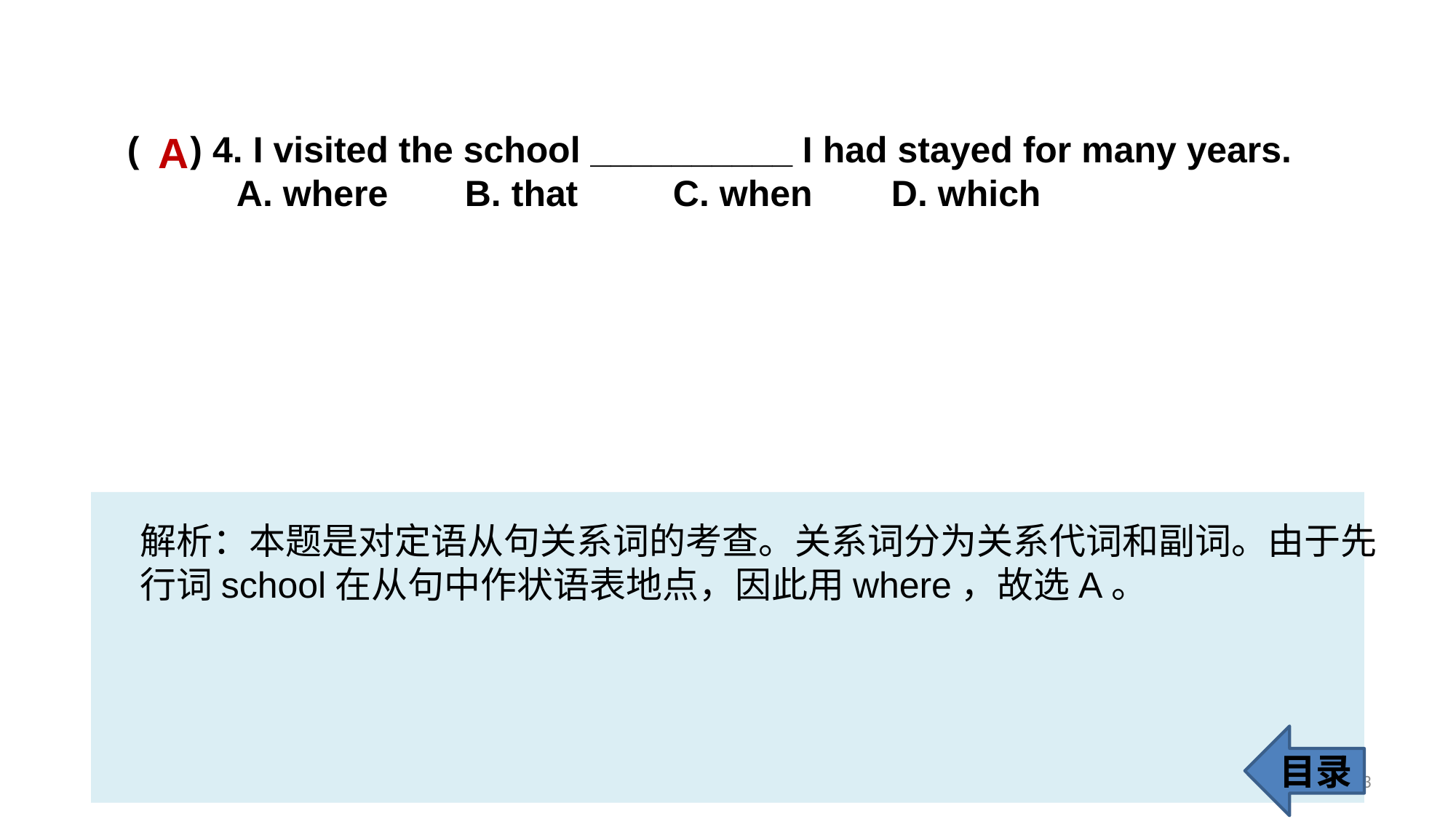

A
(     ) 4. I visited the school __________ I had stayed for many years.
	A. where	 B. that 	C. when 	D. which

解析：本题是对定语从句关系词的考查。关系词分为关系代词和副词。由于先
行词school在从句中作状语表地点，因此用where，故选A。
目录
63